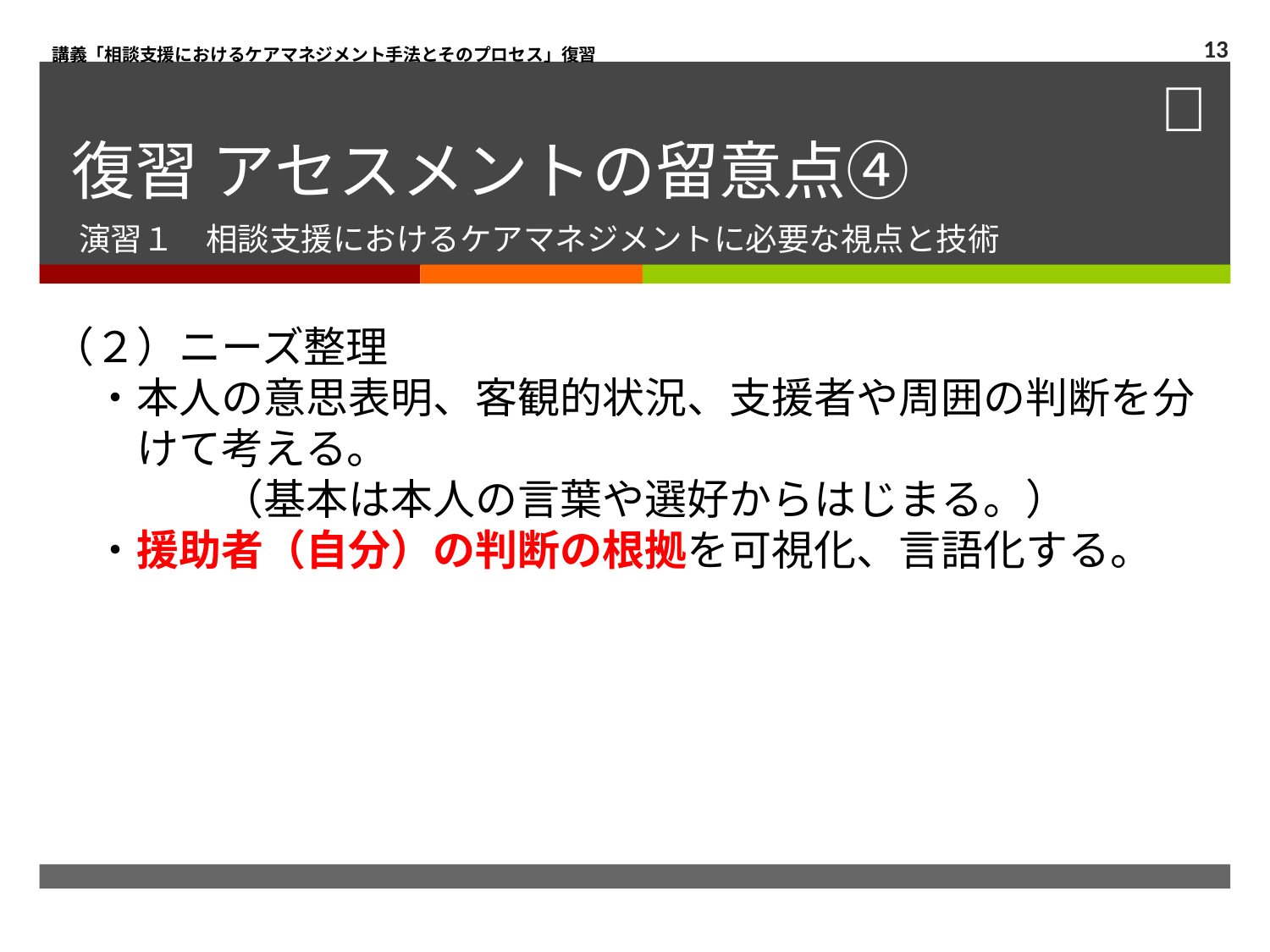

講義「相談支援におけるケアマネジメント手法とそのプロセス」復習
13
# 復習 アセスメントの留意点④
演習１　相談支援におけるケアマネジメントに必要な視点と技術

（２）ニーズ整理
　・本人の意思表明、客観的状況、支援者や周囲の判断を分
　　けて考える。
　　　　（基本は本人の言葉や選好からはじまる。）
　・援助者（自分）の判断の根拠を可視化、言語化する。